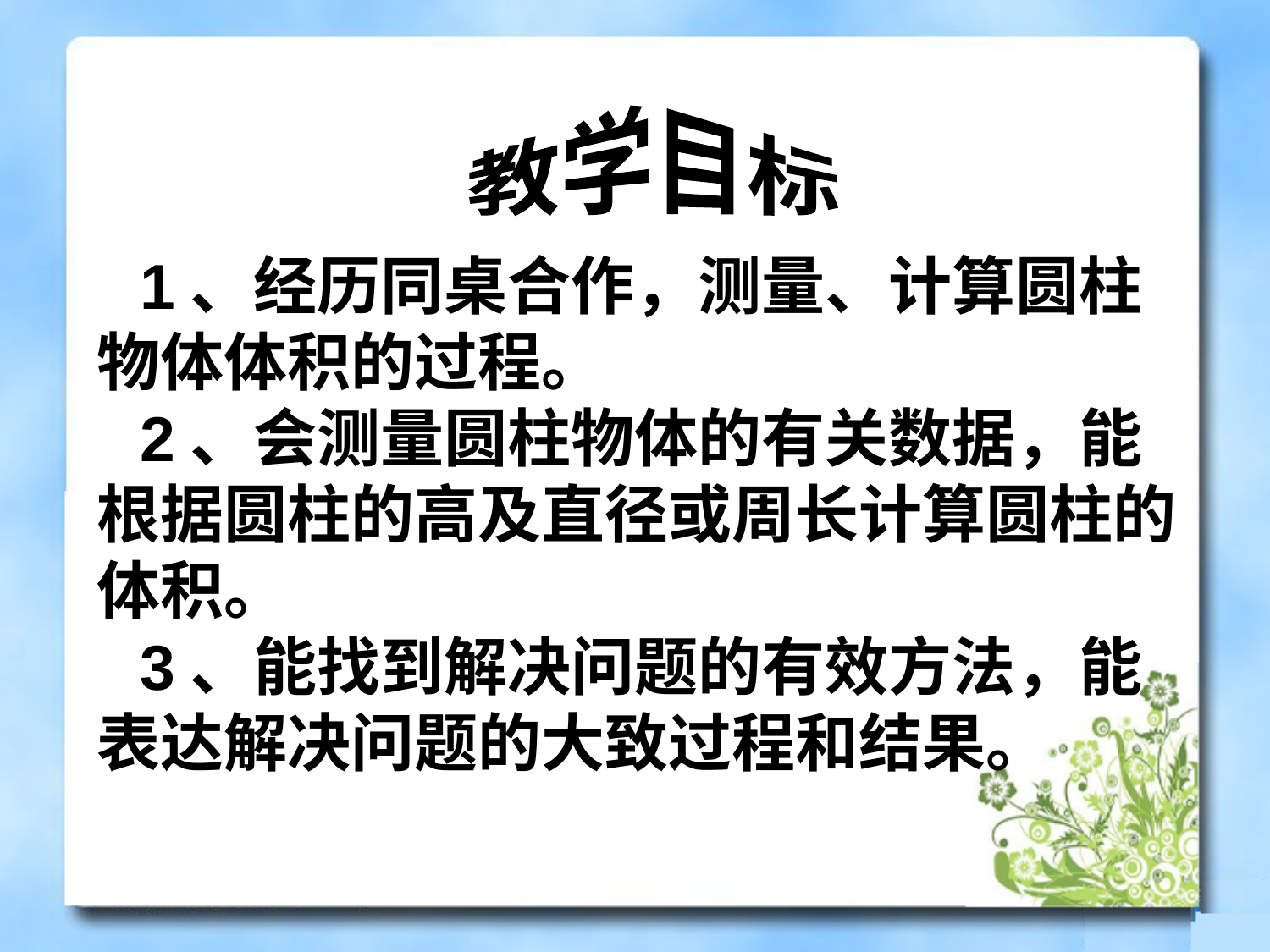

教学目标
1、经历同桌合作，测量、计算圆柱物体体积的过程。
2、会测量圆柱物体的有关数据，能根据圆柱的高及直径或周长计算圆柱的体积。
3、能找到解决问题的有效方法，能表达解决问题的大致过程和结果。